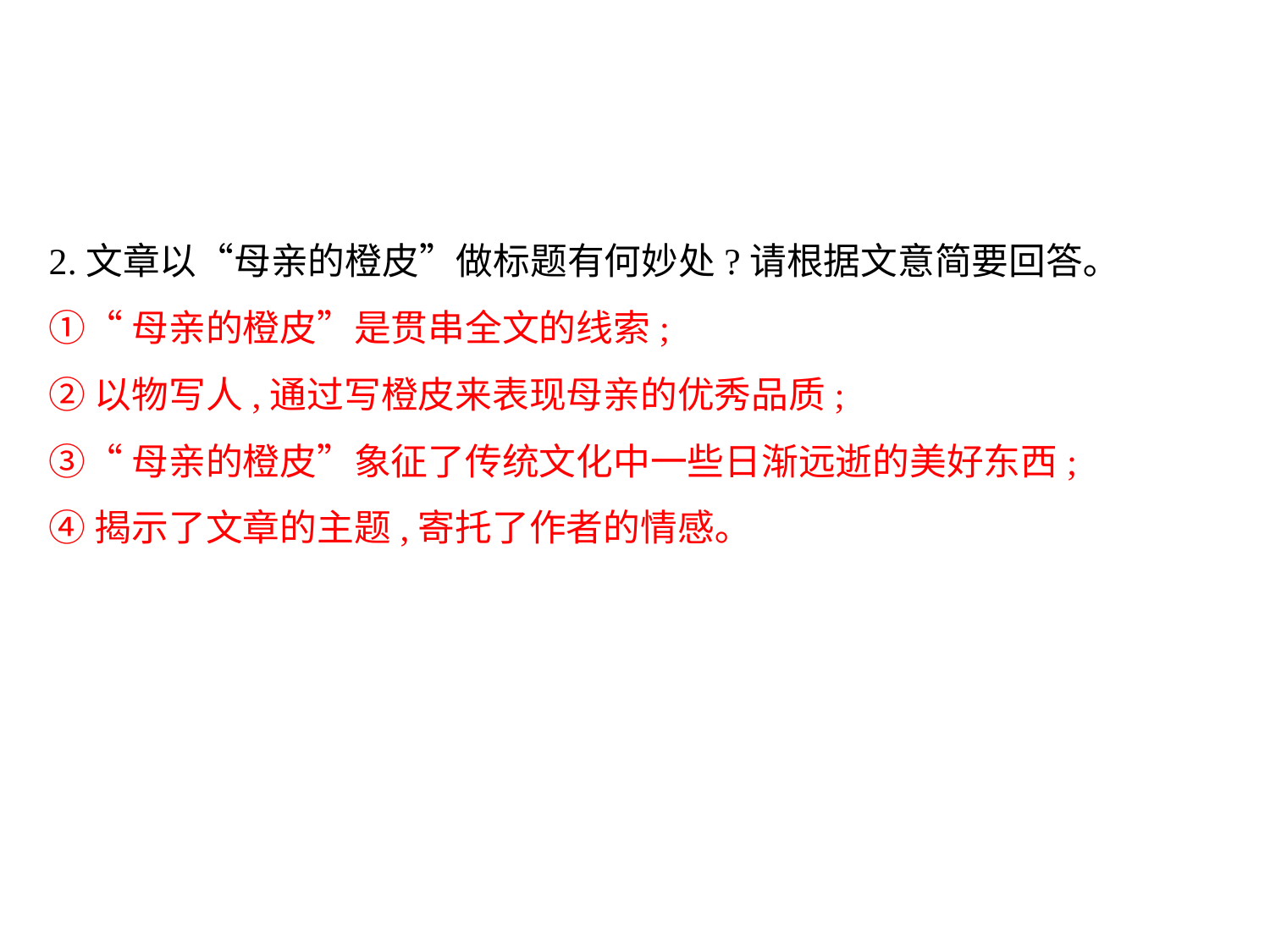

2.文章以“母亲的橙皮”做标题有何妙处?请根据文意简要回答｡
①“母亲的橙皮”是贯串全文的线索;
②以物写人,通过写橙皮来表现母亲的优秀品质;
③“母亲的橙皮”象征了传统文化中一些日渐远逝的美好东西;
④揭示了文章的主题,寄托了作者的情感｡